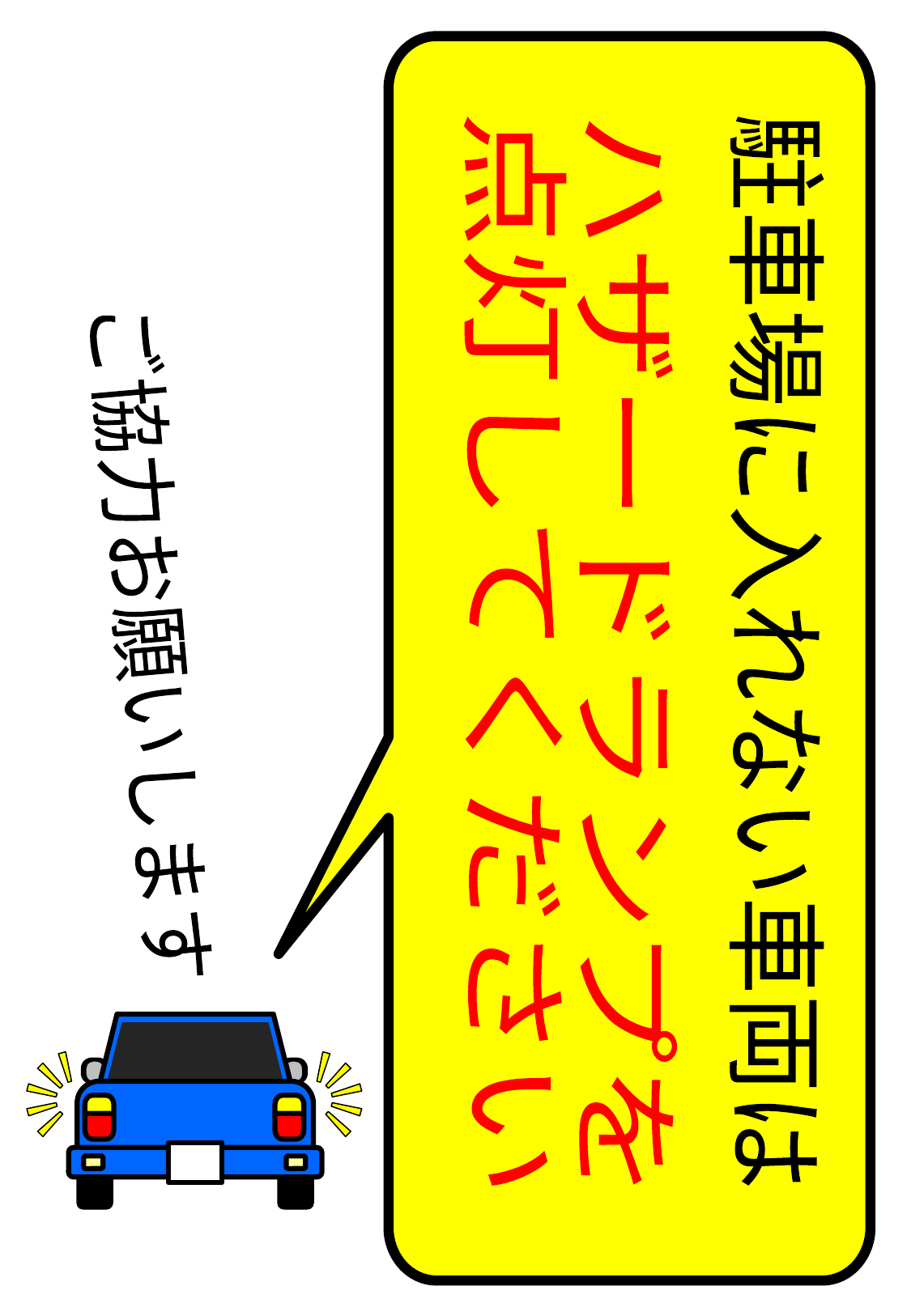

ハザードランプを
点灯してください
駐車場に入れない車両は
ご協力お願いします